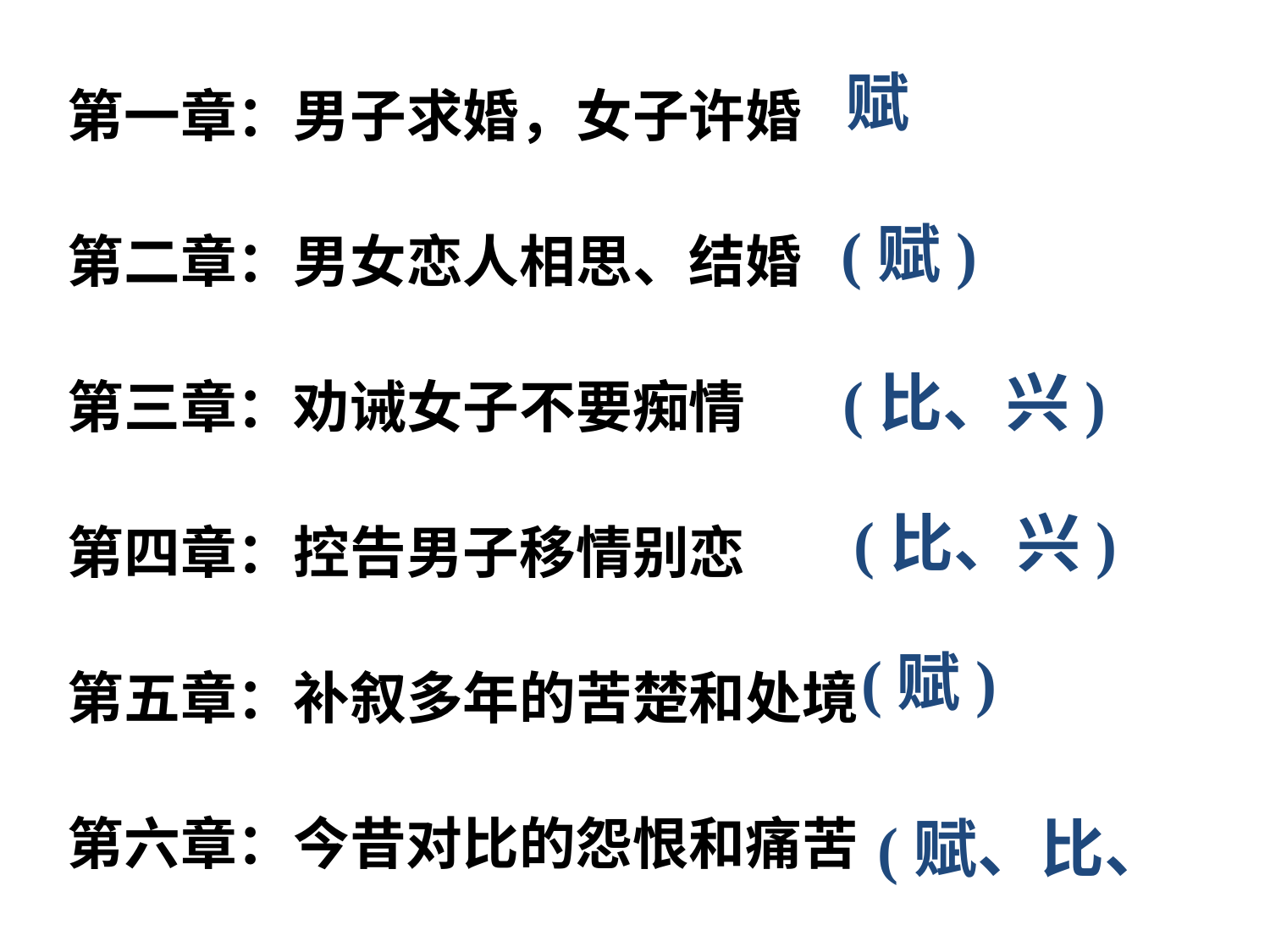

第一章：男子求婚，女子许婚
第二章：男女恋人相思、结婚
第三章：劝诫女子不要痴情
第四章：控告男子移情别恋
第五章：补叙多年的苦楚和处境
第六章：今昔对比的怨恨和痛苦
赋
(赋)
(比、兴)
(比、兴)
(赋)
(赋、比、兴)